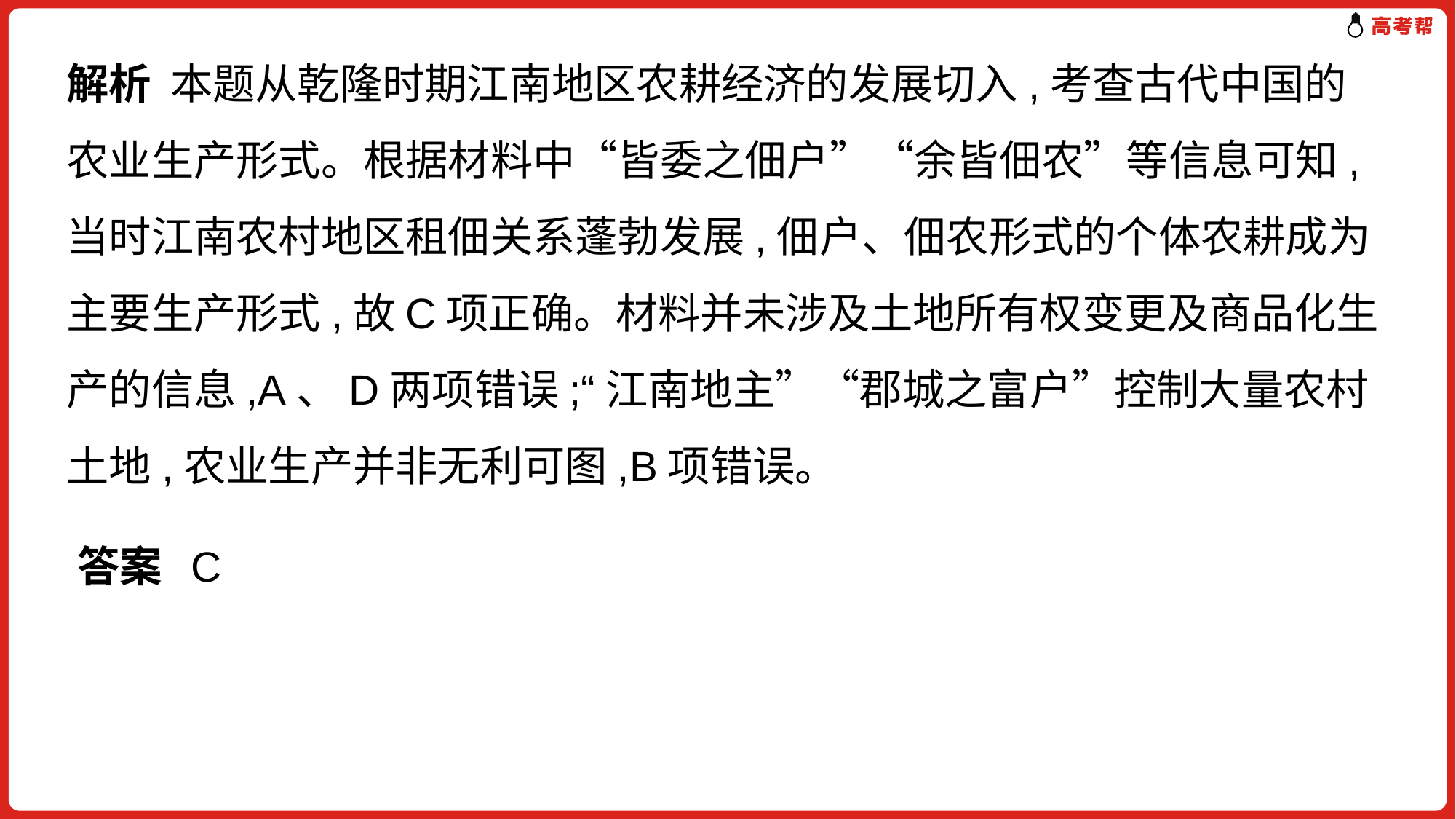

解析  本题从乾隆时期江南地区农耕经济的发展切入,考查古代中国的农业生产形式。根据材料中“皆委之佃户”“余皆佃农”等信息可知,当时江南农村地区租佃关系蓬勃发展,佃户、佃农形式的个体农耕成为主要生产形式,故C项正确。材料并未涉及土地所有权变更及商品化生产的信息,A、D两项错误;“江南地主”“郡城之富户”控制大量农村土地,农业生产并非无利可图,B项错误。
答案  C